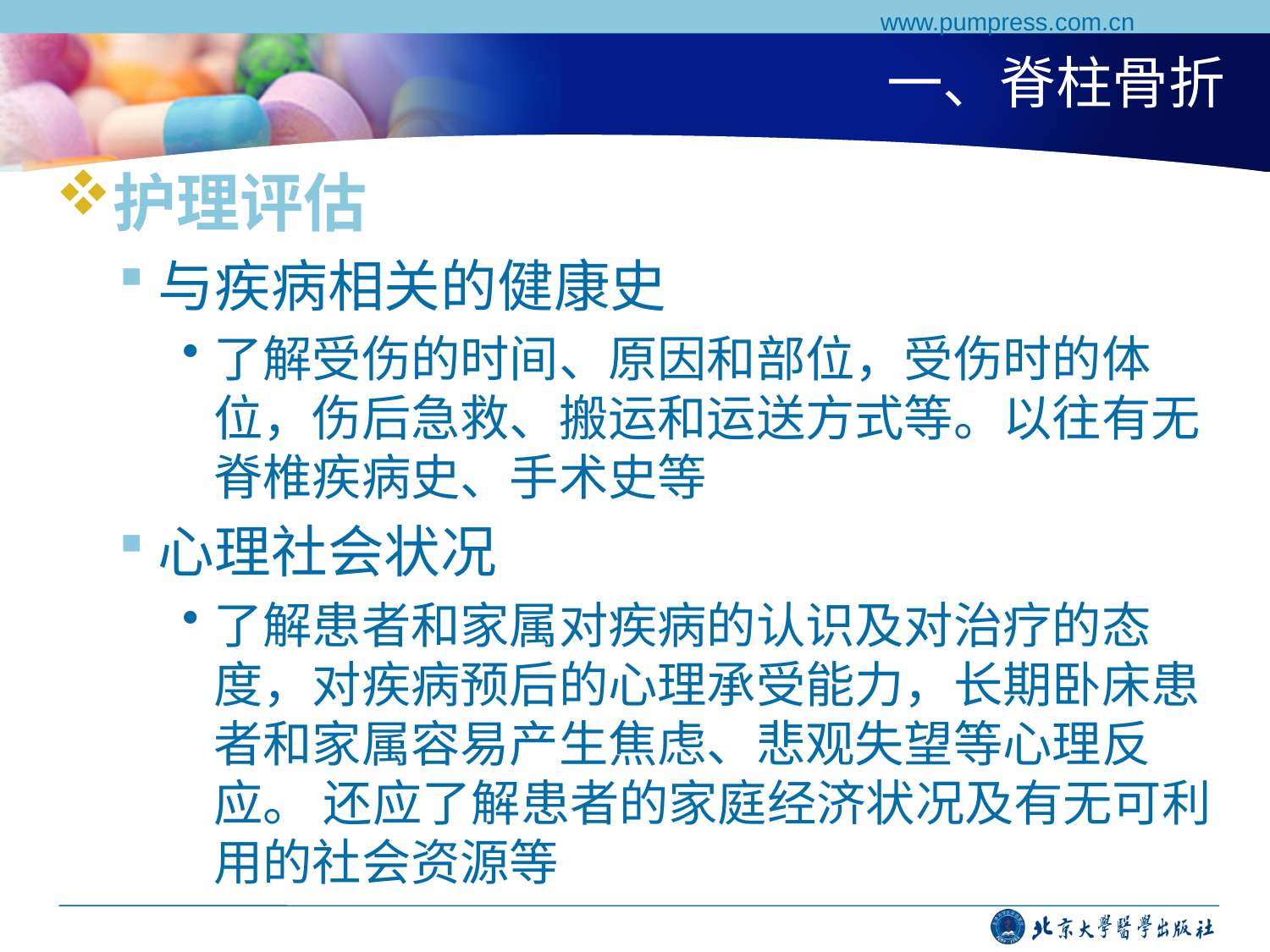

www.pumpress.com.cn
# 一、脊柱骨折
护理评估
与疾病相关的健康史
了解受伤的时间、原因和部位，受伤时的体位，伤后急救、搬运和运送方式等。以往有无脊椎疾病史、手术史等
心理社会状况
了解患者和家属对疾病的认识及对治疗的态度，对疾病预后的心理承受能力，长期卧床患者和家属容易产生焦虑、悲观失望等心理反应。 还应了解患者的家庭经济状况及有无可利用的社会资源等